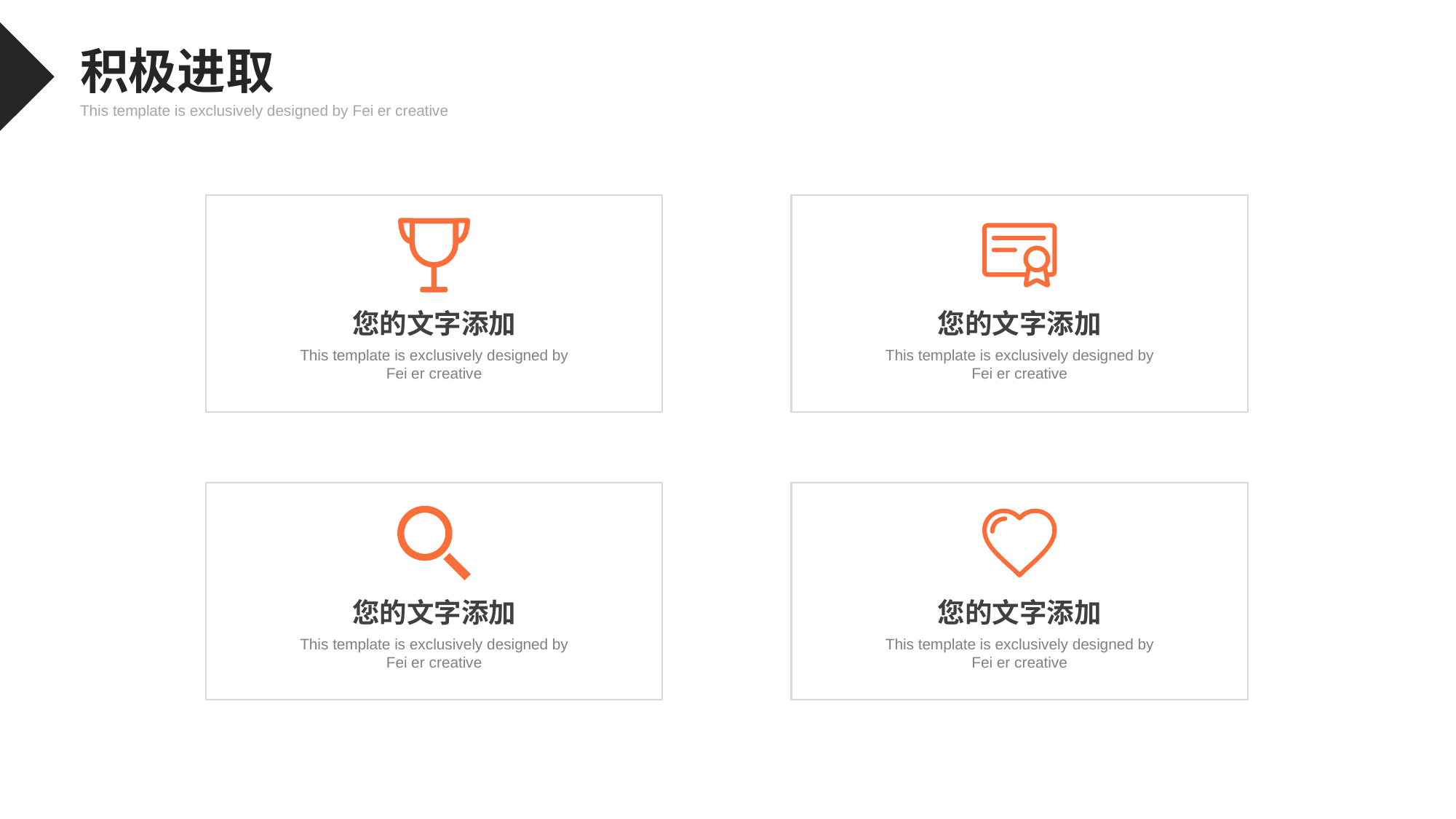

积极进取
This template is exclusively designed by Fei er creative

您的文字添加
This template is exclusively designed by Fei er creative

您的文字添加
This template is exclusively designed by Fei er creative

您的文字添加
This template is exclusively designed by Fei er creative

您的文字添加
This template is exclusively designed by Fei er creative